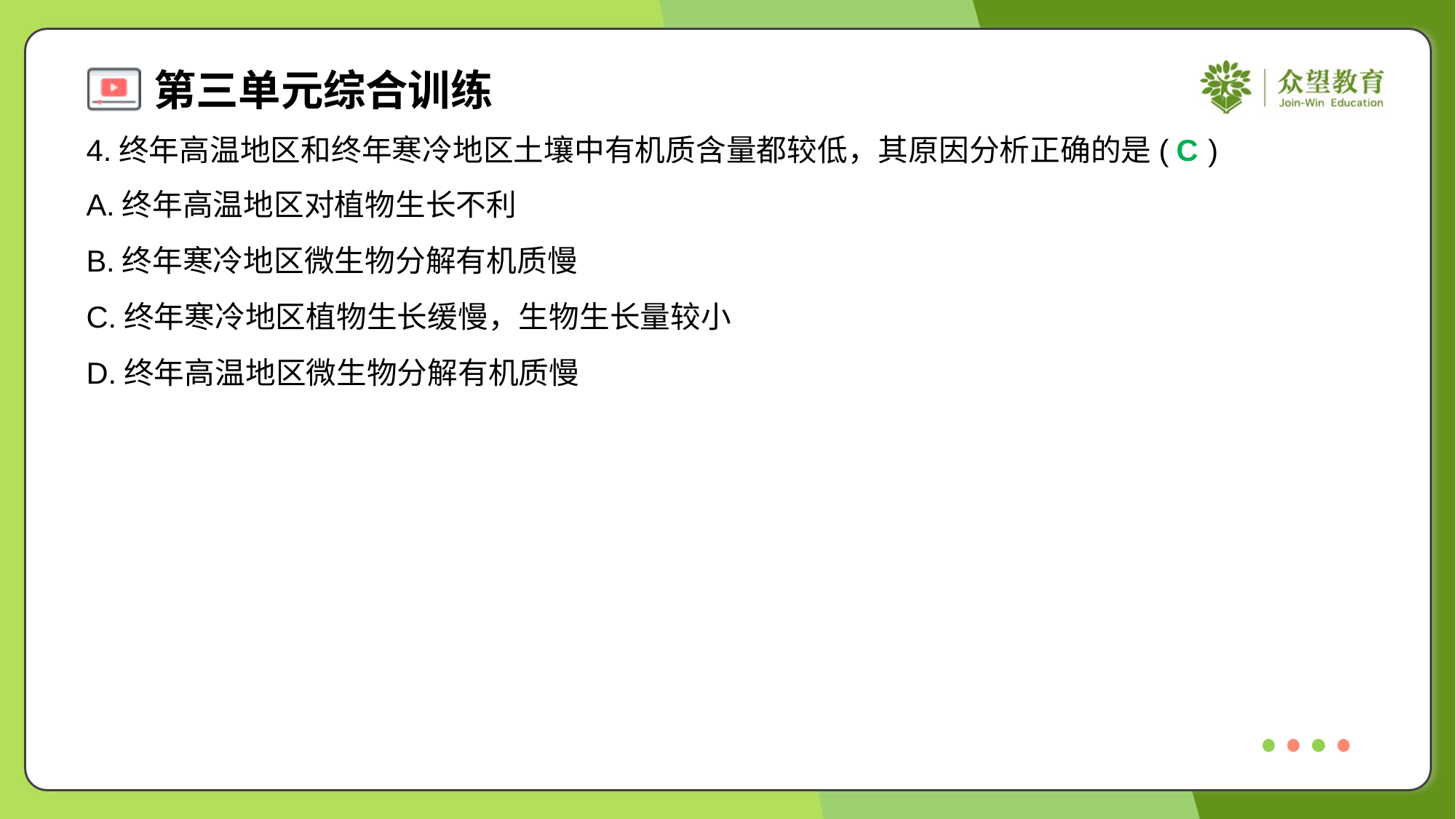

4.终年高温地区和终年寒冷地区土壤中有机质含量都较低，其原因分析正确的是(     )
C
A.终年高温地区对植物生长不利
B.终年寒冷地区微生物分解有机质慢
C.终年寒冷地区植物生长缓慢，生物生长量较小
D.终年高温地区微生物分解有机质慢